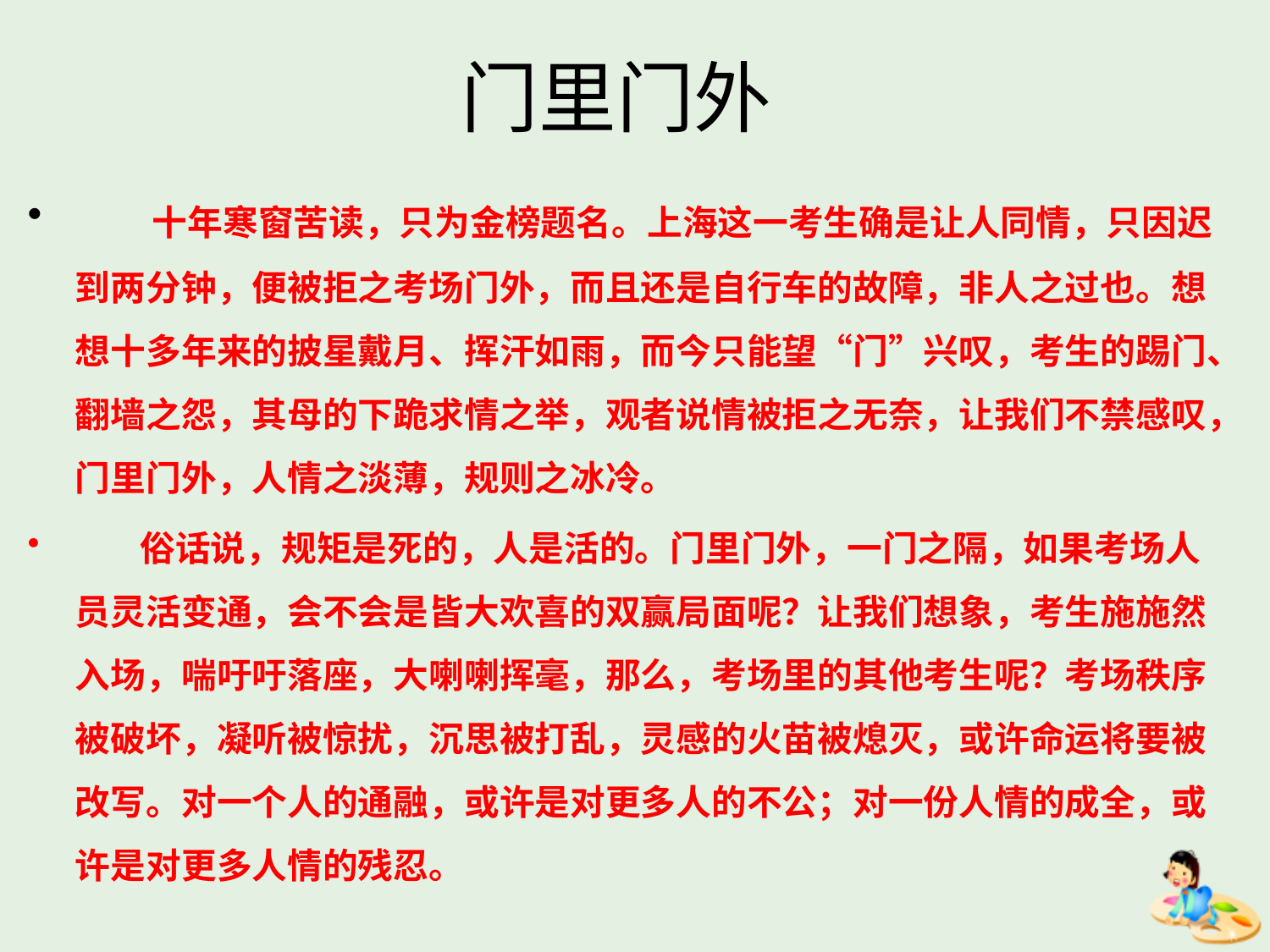

# 门里门外
       十年寒窗苦读，只为金榜题名。上海这一考生确是让人同情，只因迟到两分钟，便被拒之考场门外，而且还是自行车的故障，非人之过也。想想十多年来的披星戴月、挥汗如雨，而今只能望“门”兴叹，考生的踢门、翻墙之怨，其母的下跪求情之举，观者说情被拒之无奈，让我们不禁感叹，门里门外，人情之淡薄，规则之冰冷。
       俗话说，规矩是死的，人是活的。门里门外，一门之隔，如果考场人员灵活变通，会不会是皆大欢喜的双赢局面呢？让我们想象，考生施施然入场，喘吁吁落座，大喇喇挥毫，那么，考场里的其他考生呢？考场秩序被破坏，凝听被惊扰，沉思被打乱，灵感的火苗被熄灭，或许命运将要被改写。对一个人的通融，或许是对更多人的不公；对一份人情的成全，或许是对更多人情的残忍。